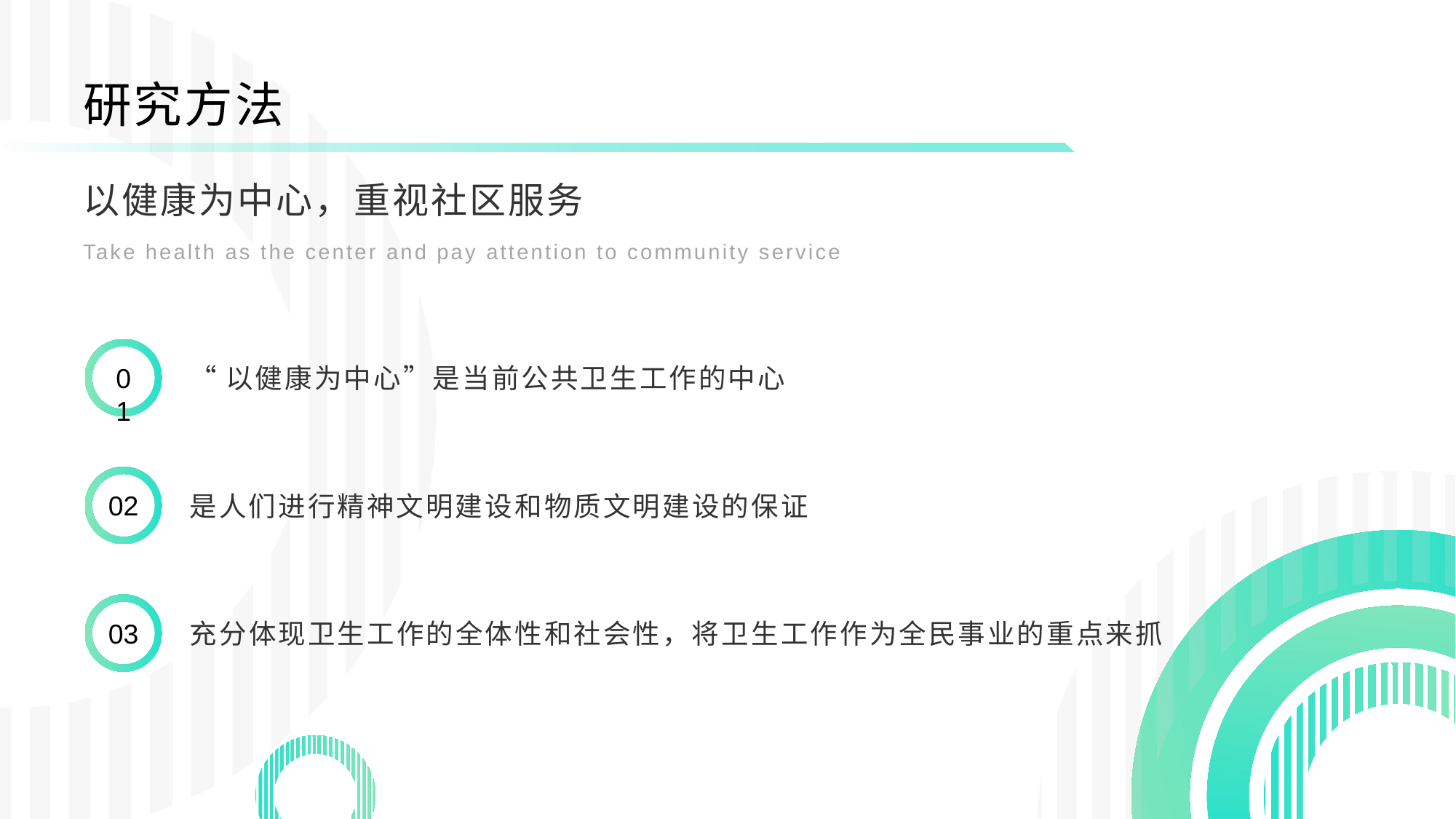

研究方法

以健康为中心，重视社区服务
Take health as the center and pay attention to community service

01
“以健康为中心”是当前公共卫生工作的中心

02
是人们进行精神文明建设和物质文明建设的保证

03
充分体现卫生工作的全体性和社会性，将卫生工作作为全民事业的重点来抓